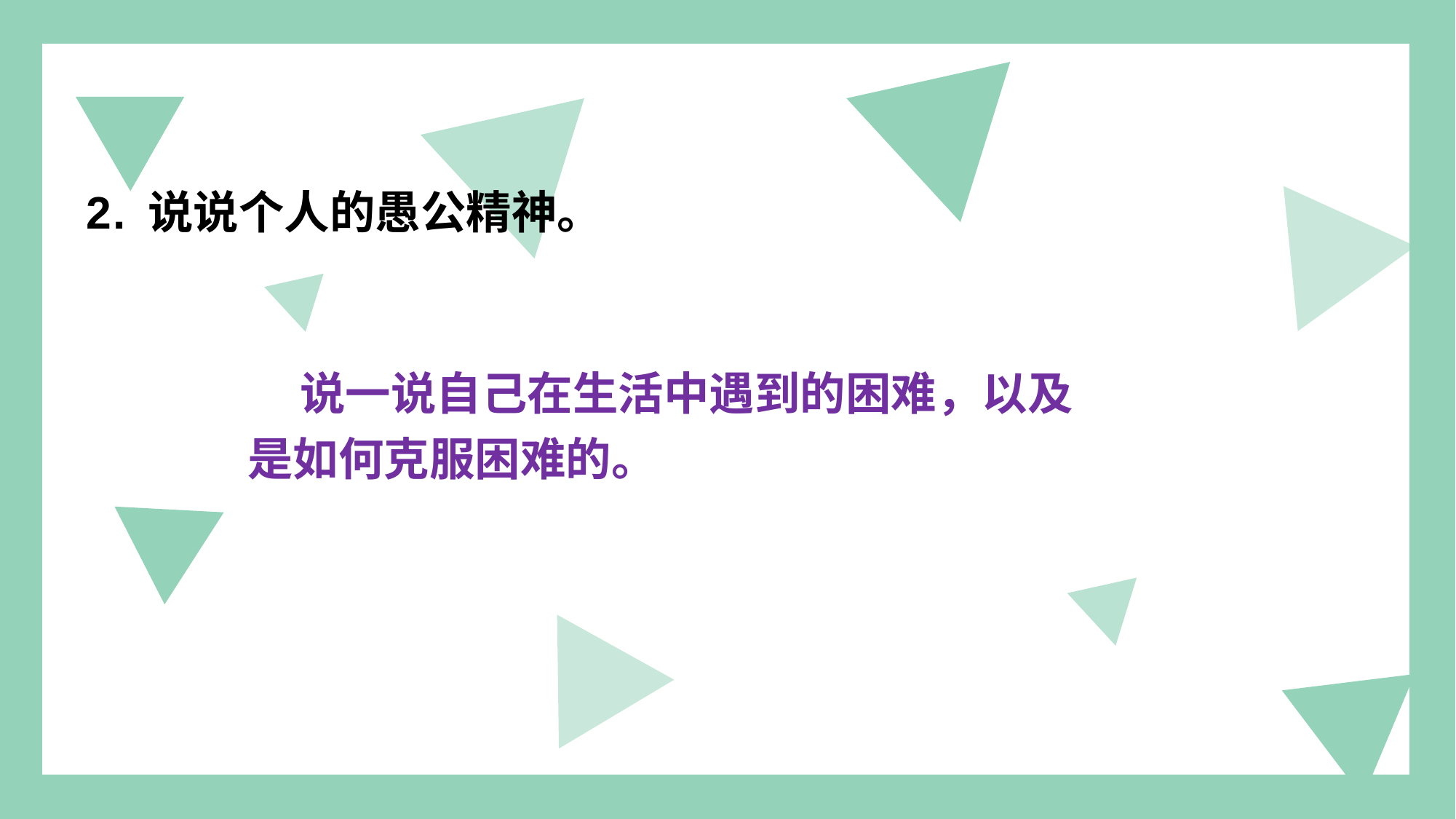

说说个人的愚公精神。

    说一说自己在生活中遇到的困难，以及是如何克服困难的。